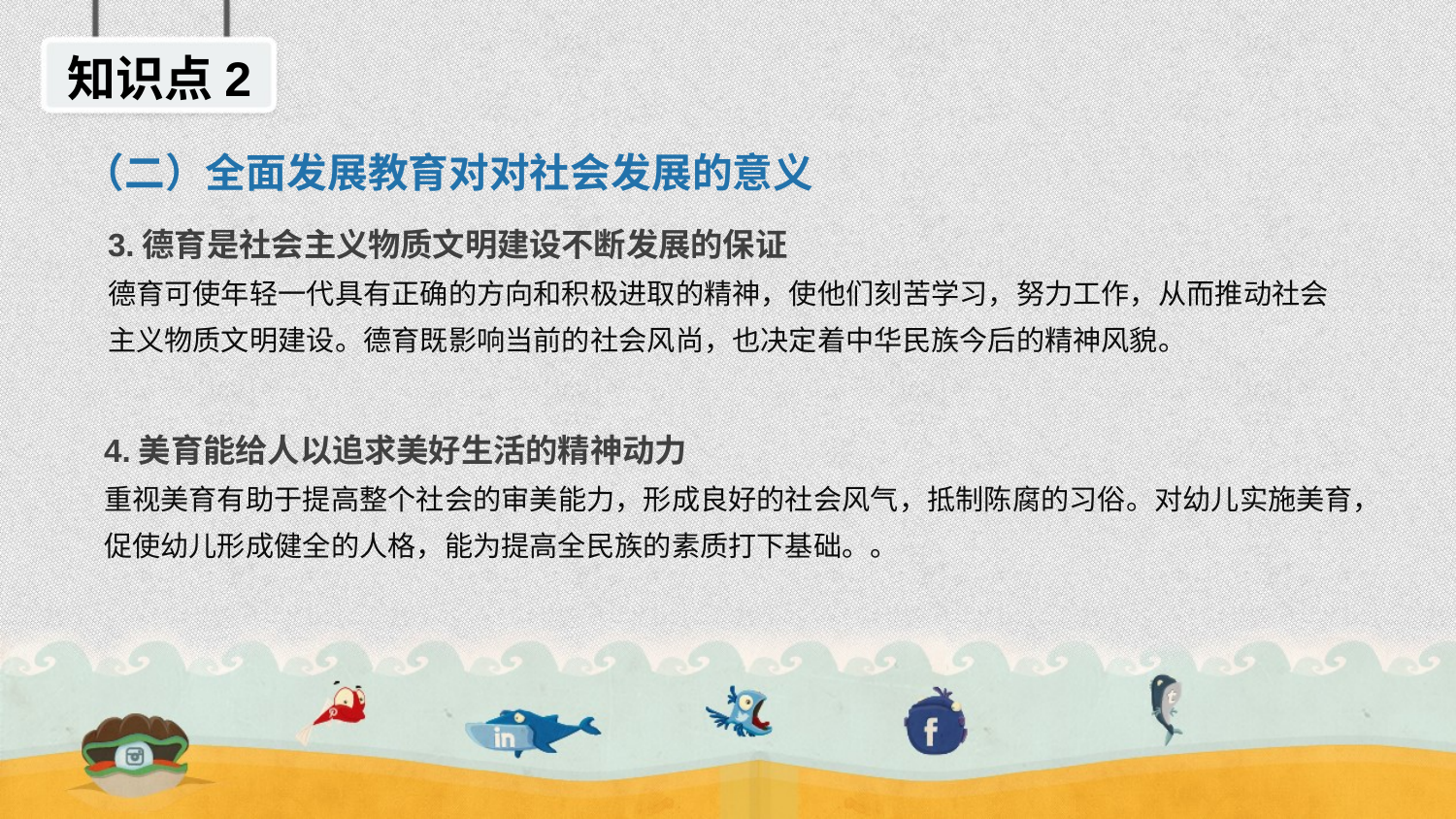

知识点2
（二）全面发展教育对对社会发展的意义
3.德育是社会主义物质文明建设不断发展的保证
德育可使年轻一代具有正确的方向和积极进取的精神，使他们刻苦学习，努力工作，从而推动社会主义物质文明建设。德育既影响当前的社会风尚，也决定着中华民族今后的精神风貌。

4.美育能给人以追求美好生活的精神动力
重视美育有助于提高整个社会的审美能力，形成良好的社会风气，抵制陈腐的习俗。对幼儿实施美育，促使幼儿形成健全的人格，能为提高全民族的素质打下基础。。